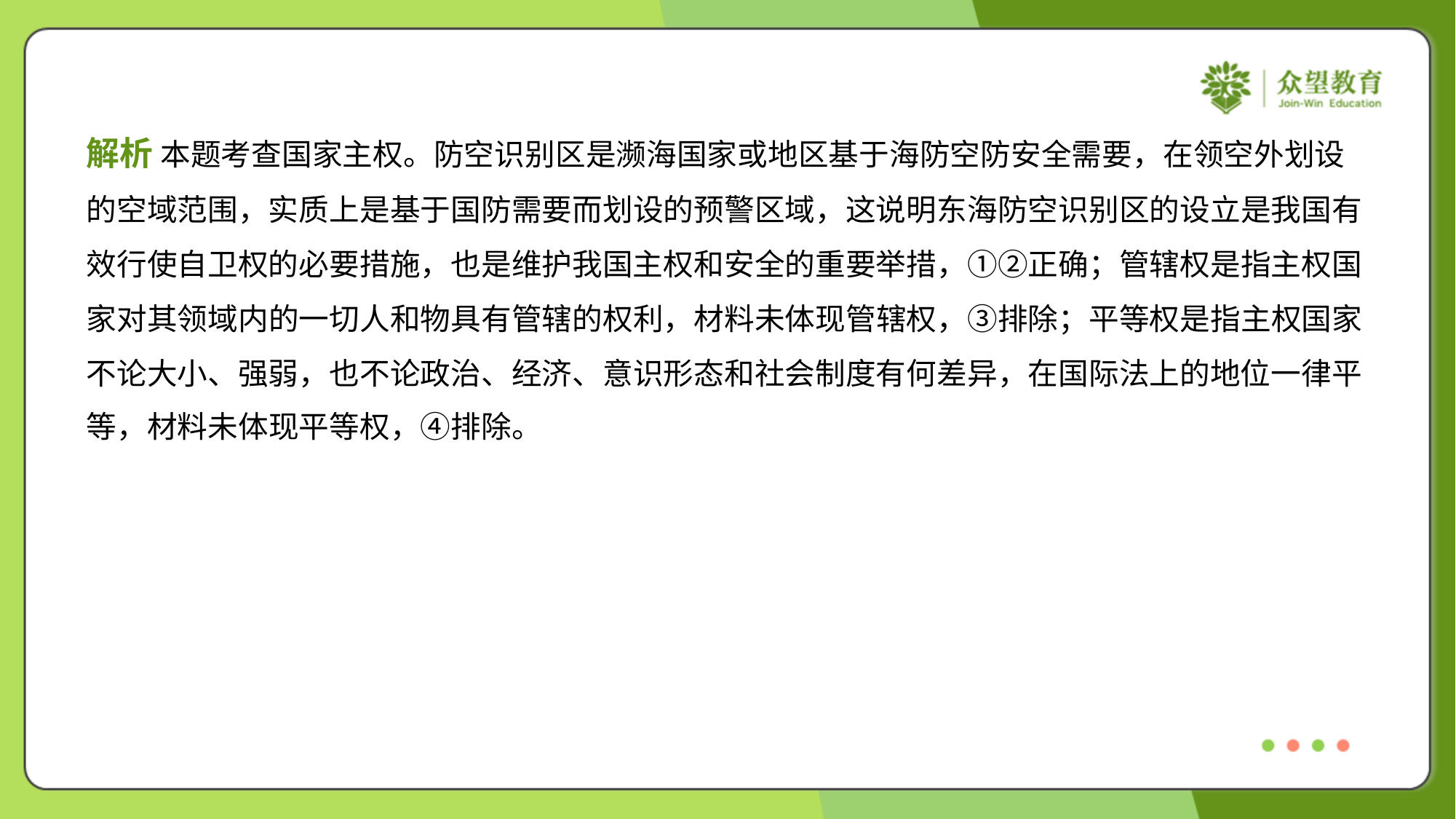

解析 本题考查国家主权。防空识别区是濒海国家或地区基于海防空防安全需要，在领空外划设
的空域范围，实质上是基于国防需要而划设的预警区域，这说明东海防空识别区的设立是我国有
效行使自卫权的必要措施，也是维护我国主权和安全的重要举措，①②正确；管辖权是指主权国
家对其领域内的一切人和物具有管辖的权利，材料未体现管辖权，③排除；平等权是指主权国家
不论大小、强弱，也不论政治、经济、意识形态和社会制度有何差异，在国际法上的地位一律平
等，材料未体现平等权，④排除。